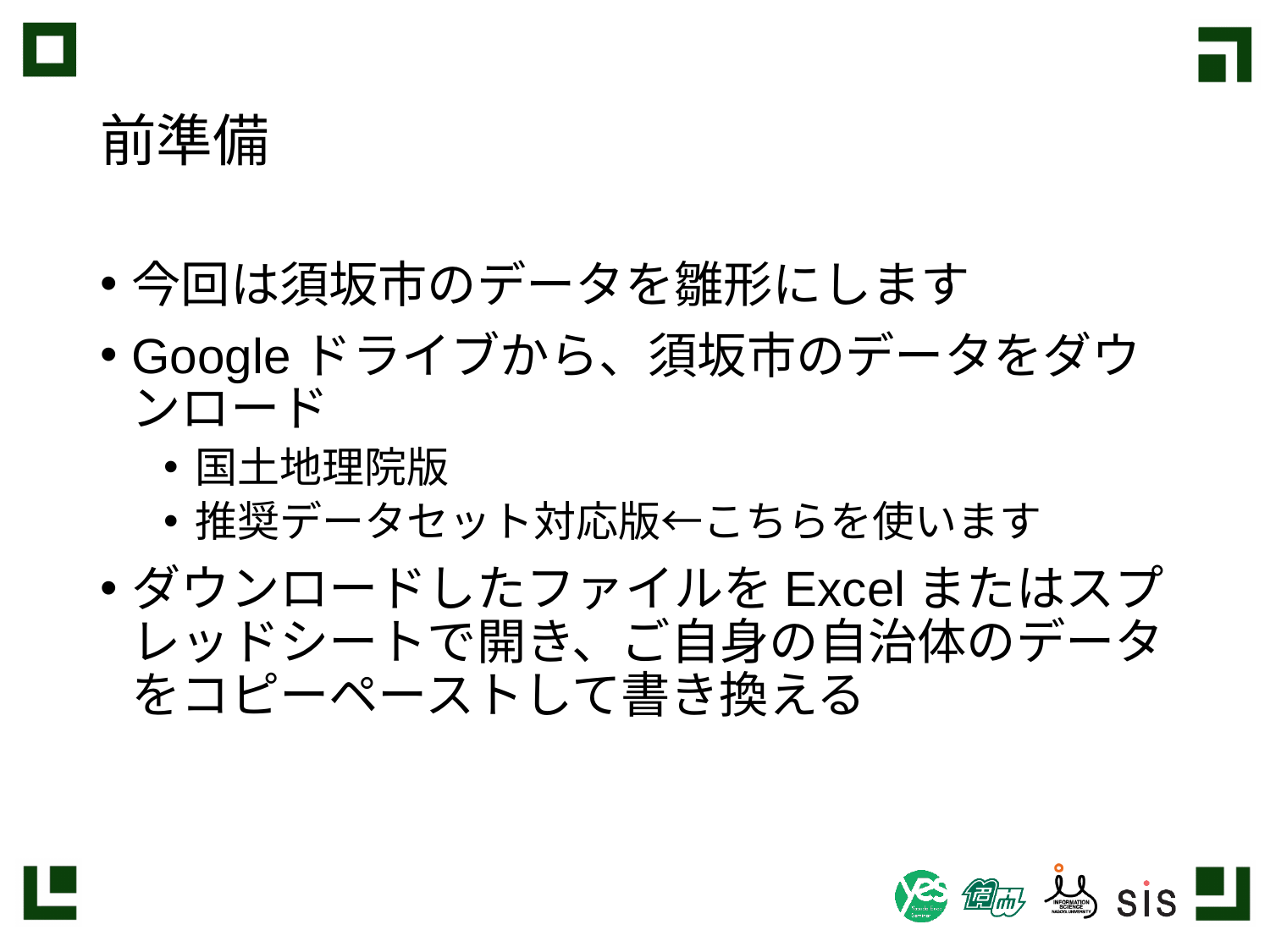

# 前準備
今回は須坂市のデータを雛形にします
Googleドライブから、須坂市のデータをダウンロード
国土地理院版
推奨データセット対応版←こちらを使います
ダウンロードしたファイルをExcelまたはスプレッドシートで開き、ご自身の自治体のデータをコピーペーストして書き換える